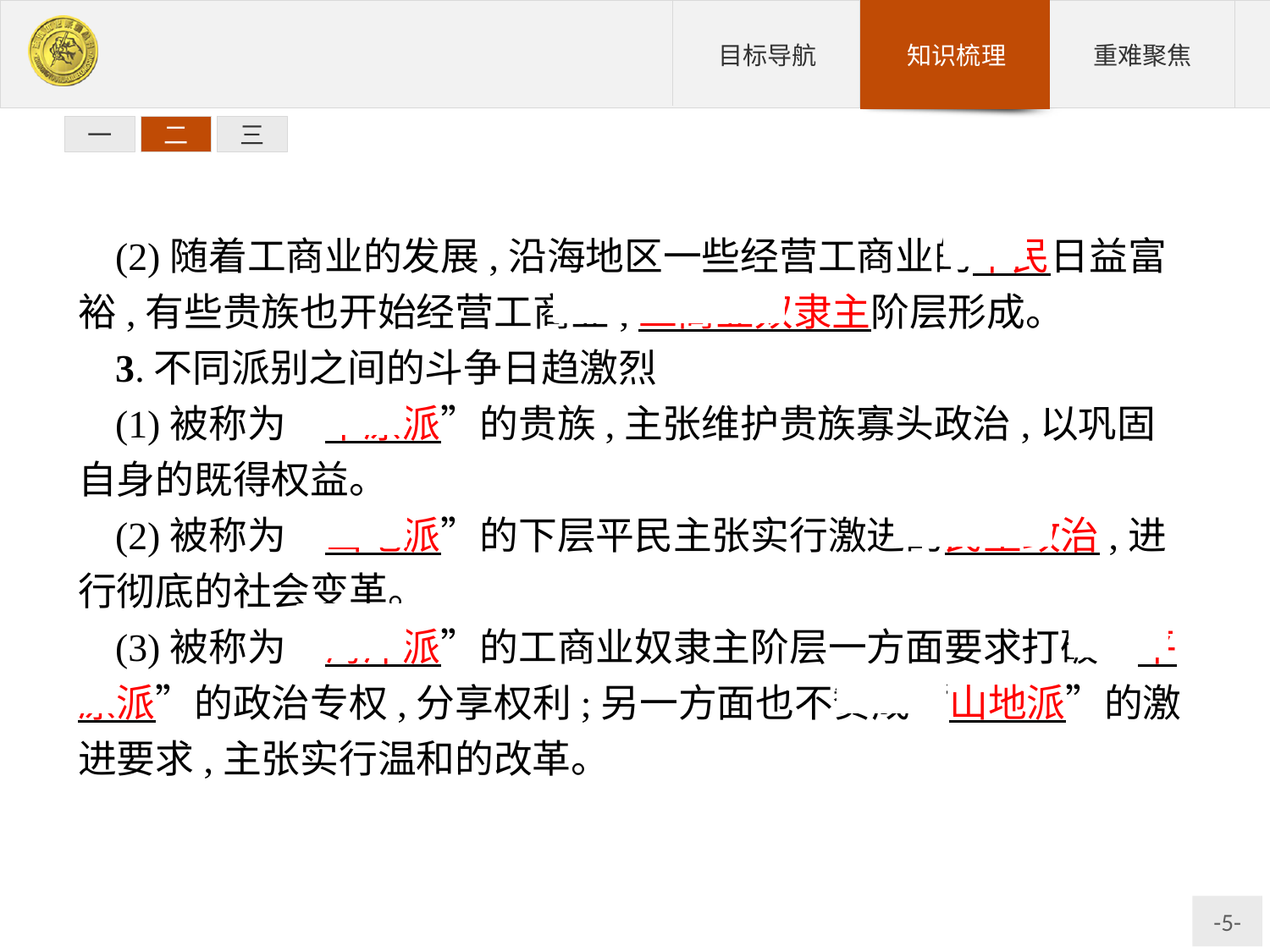

一
二
三
(2)随着工商业的发展,沿海地区一些经营工商业的平民日益富裕,有些贵族也开始经营工商业,工商业奴隶主阶层形成。
3.不同派别之间的斗争日趋激烈
(1)被称为“平原派”的贵族,主张维护贵族寡头政治,以巩固自身的既得权益。
(2)被称为“山地派”的下层平民主张实行激进的民主政治,进行彻底的社会变革。
(3)被称为“海岸派”的工商业奴隶主阶层一方面要求打破“平原派”的政治专权,分享权利;另一方面也不赞成“山地派”的激进要求,主张实行温和的改革。